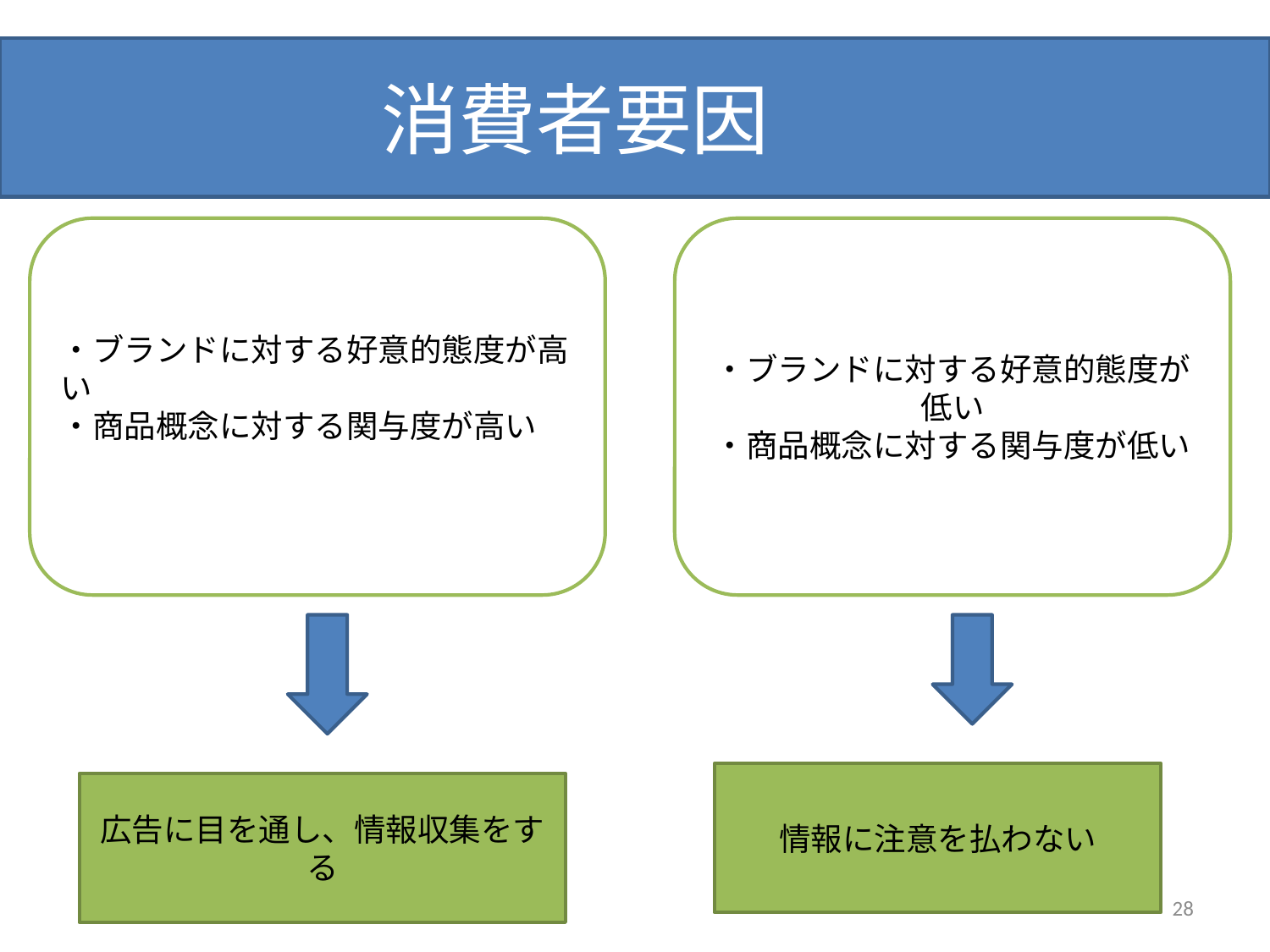

# 消費者要因
・ブランドに対する好意的態度が高い
・商品概念に対する関与度が高い

・ブランドに対する好意的態度が低い
・商品概念に対する関与度が低い

情報に注意を払わない
広告に目を通し、情報収集をする
28